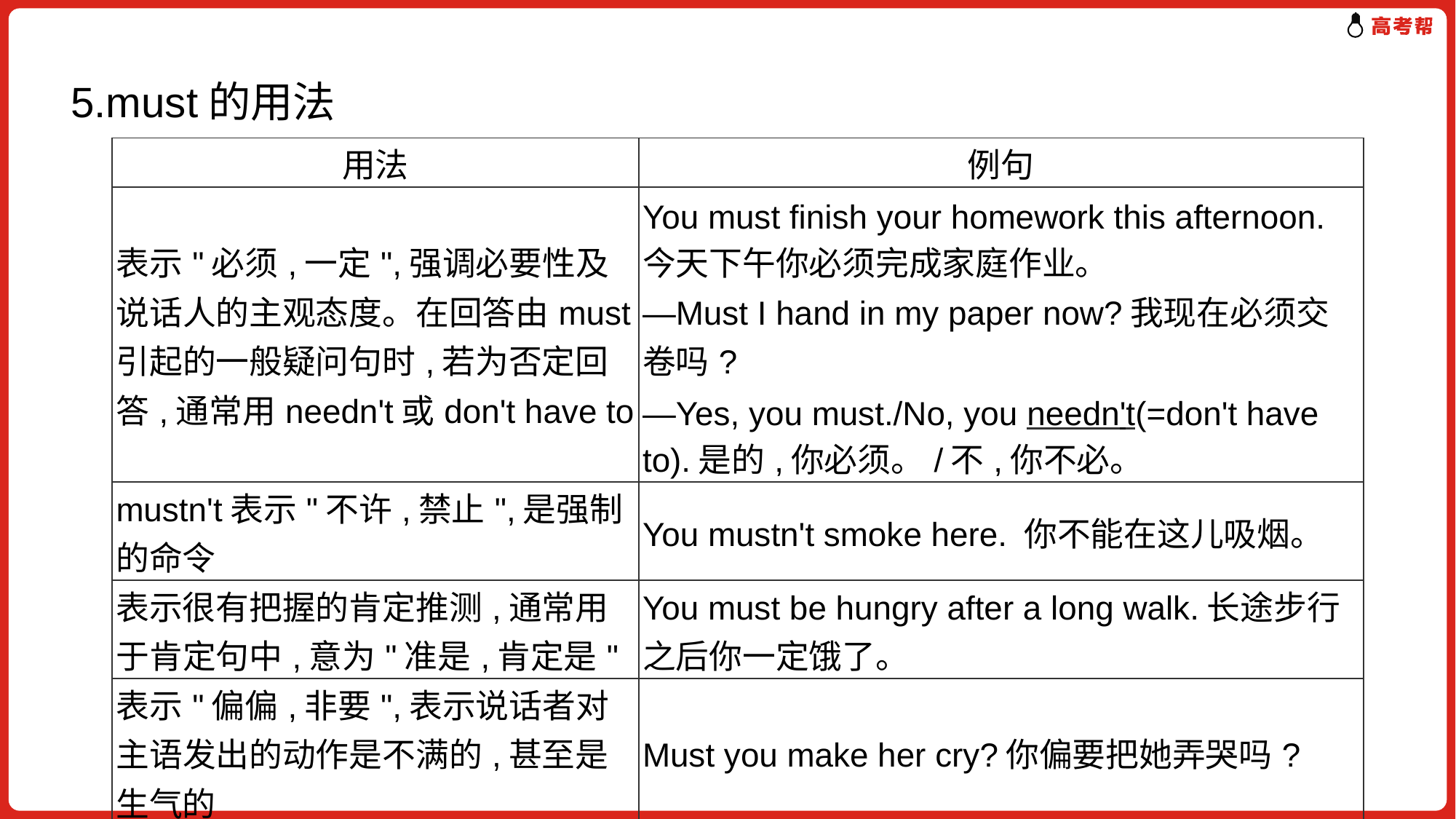

5.must的用法

| 用法 | 例句 |
| --- | --- |
| 表示"必须,一定",强调必要性及说话人的主观态度。在回答由must引起的一般疑问句时,若为否定回答,通常用needn't或don't have to | You must finish your homework this afternoon. 今天下午你必须完成家庭作业。 —Must I hand in my paper now?我现在必须交卷吗? —Yes, you must./No, you needn't(=don't have to).是的,你必须。/不,你不必。 |
| mustn't表示"不许,禁止",是强制的命令 | You mustn't smoke here. 你不能在这儿吸烟。 |
| 表示很有把握的肯定推测,通常用于肯定句中,意为"准是,肯定是" | You must be hungry after a long walk.长途步行之后你一定饿了。 |
| 表示"偏偏,非要",表示说话者对主语发出的动作是不满的,甚至是生气的 | Must you make her cry?你偏要把她弄哭吗? |